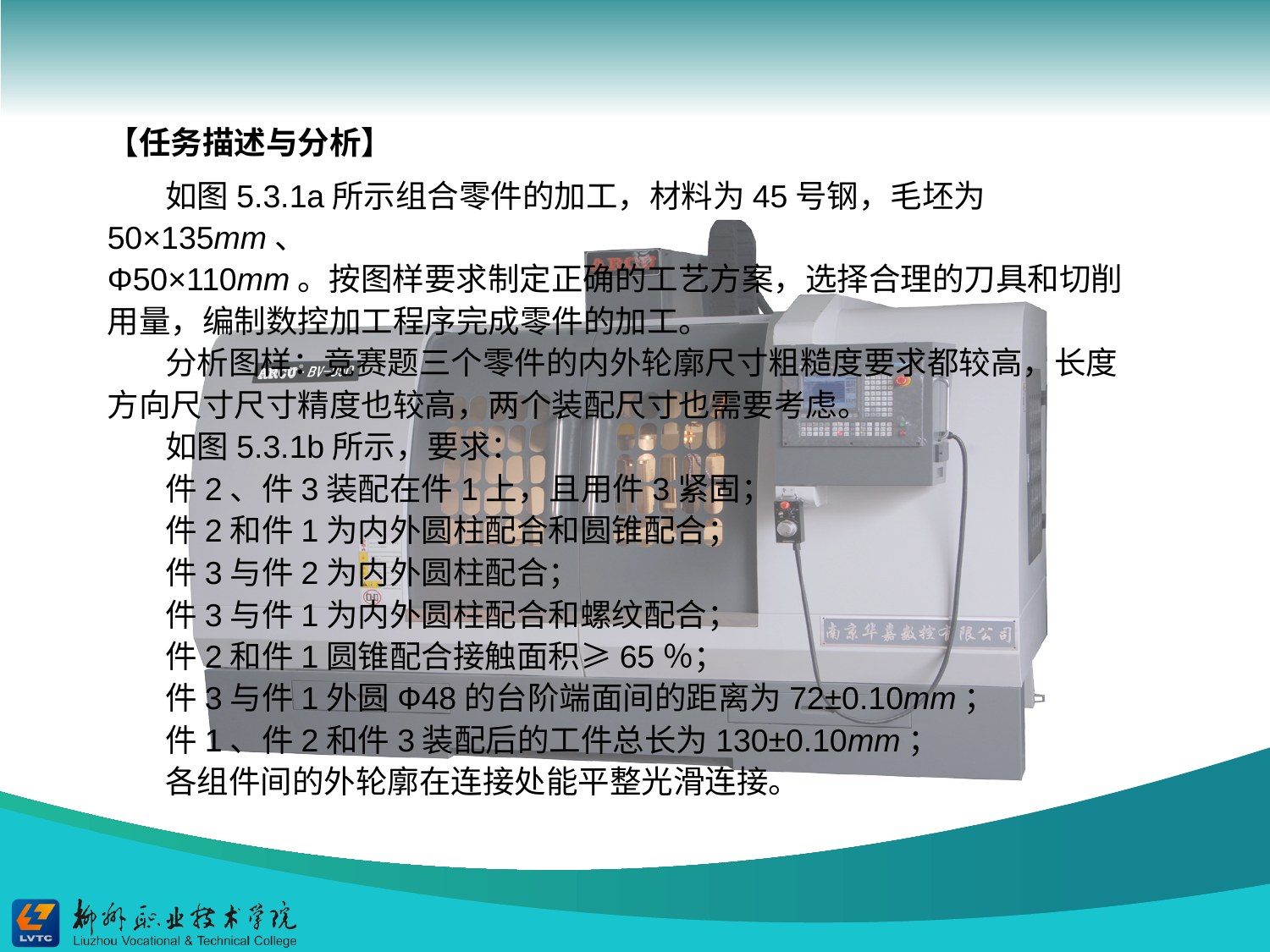

【任务描述与分析】

       如图5.3.1a所示组合零件的加工，材料为45号钢，毛坯为50×135mm、
Φ50×110mm。按图样要求制定正确的工艺方案，选择合理的刀具和切削
用量，编制数控加工程序完成零件的加工。
       分析图样：竞赛题三个零件的内外轮廓尺寸粗糙度要求都较高，长度
方向尺寸尺寸精度也较高，两个装配尺寸也需要考虑。
       如图5.3.1b所示，要求：
       件2、件3装配在件1上，且用件3紧固；
       件2和件1为内外圆柱配合和圆锥配合；
       件3与件2为内外圆柱配合；
       件3与件1为内外圆柱配合和螺纹配合；
       件2和件1圆锥配合接触面积≥65％；
       件3与件1外圆Ф48的台阶端面间的距离为72±0.10mm；
       件1、件2和件3装配后的工件总长为130±0.10mm；
       各组件间的外轮廓在连接处能平整光滑连接。